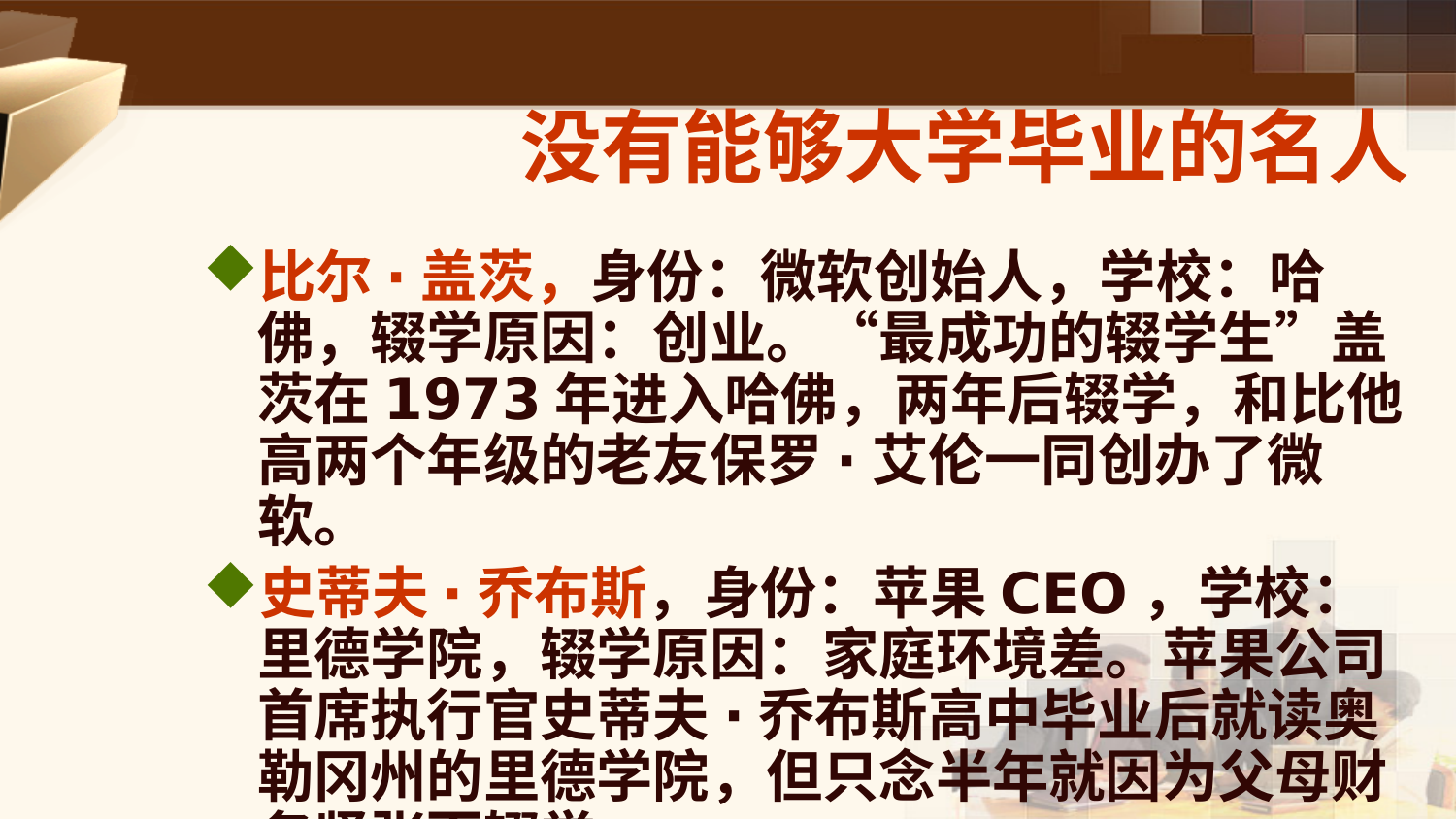

没有能够大学毕业的名人
比尔·盖茨，身份：微软创始人，学校：哈佛，辍学原因：创业。“最成功的辍学生”盖茨在1973年进入哈佛，两年后辍学，和比他高两个年级的老友保罗·艾伦一同创办了微软。
史蒂夫·乔布斯，身份：苹果CEO，学校：里德学院，辍学原因：家庭环境差。苹果公司首席执行官史蒂夫·乔布斯高中毕业后就读奥勒冈州的里德学院，但只念半年就因为父母财务紧张而辍学。